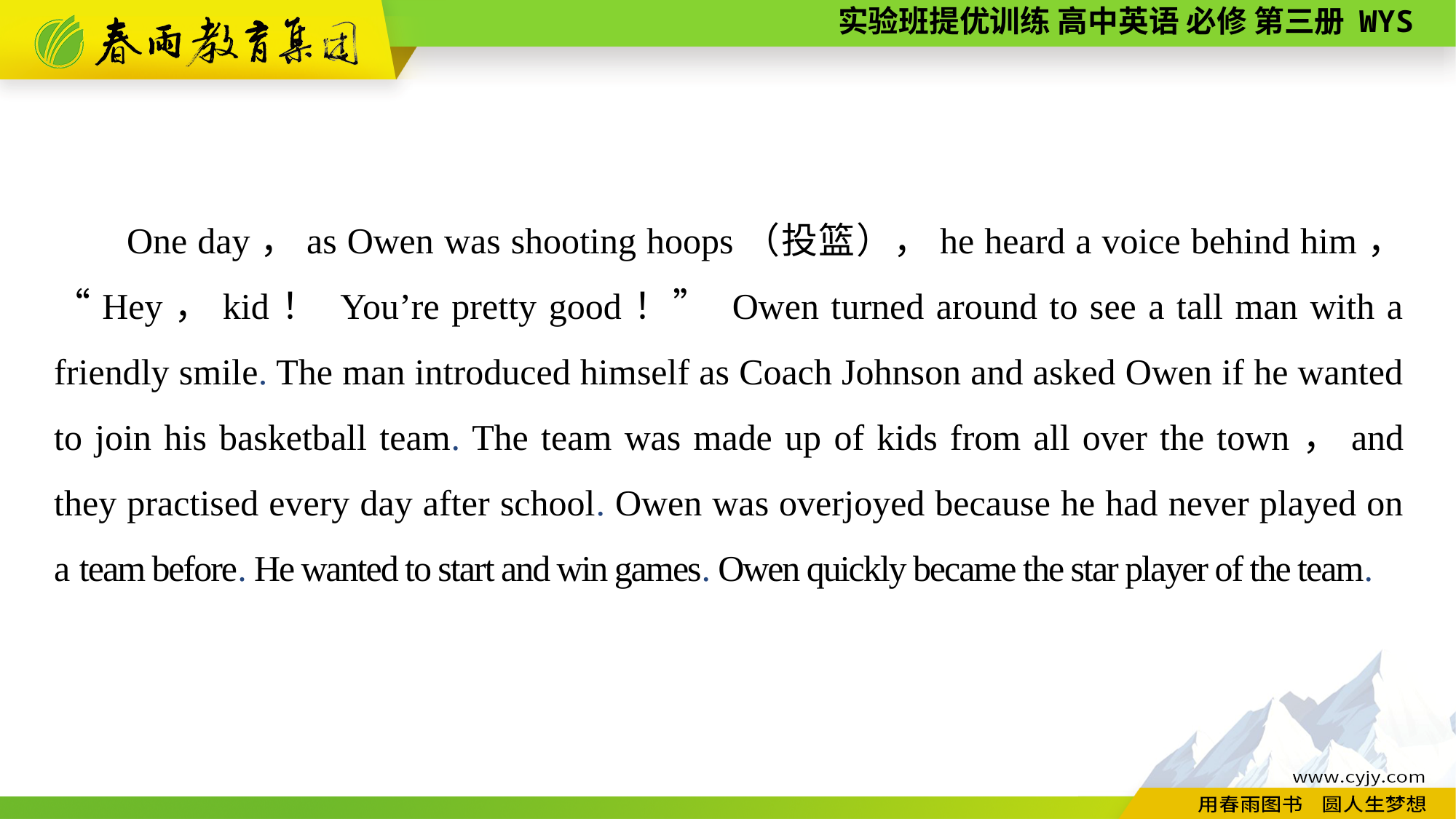

One day，as Owen was shooting hoops（投篮），he heard a voice behind him，“Hey，kid！ You’re pretty good！” Owen turned around to see a tall man with a friendly smile. The man introduced himself as Coach Johnson and asked Owen if he wanted to join his basketball team. The team was made up of kids from all over the town，and they practised every day after school. Owen was overjoyed because he had never played on a team before. He wanted to start and win games. Owen quickly became the star player of the team.